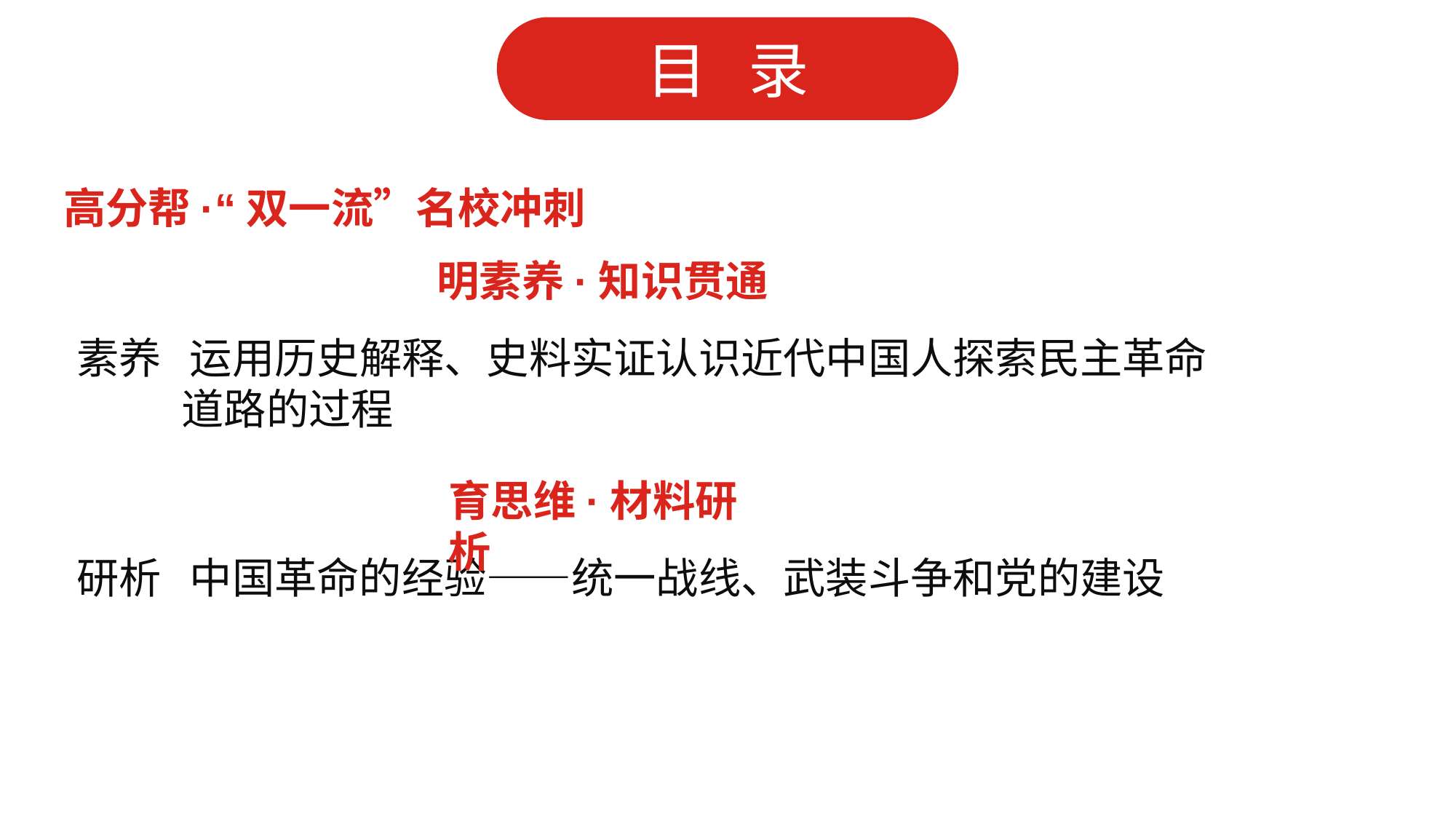

高分帮·“双一流”名校冲刺
明素养·知识贯通
素养   运用历史解释、史料实证认识近代中国人探索民主革命
          道路的过程
育思维·材料研析

研析   中国革命的经验——统一战线、武装斗争和党的建设